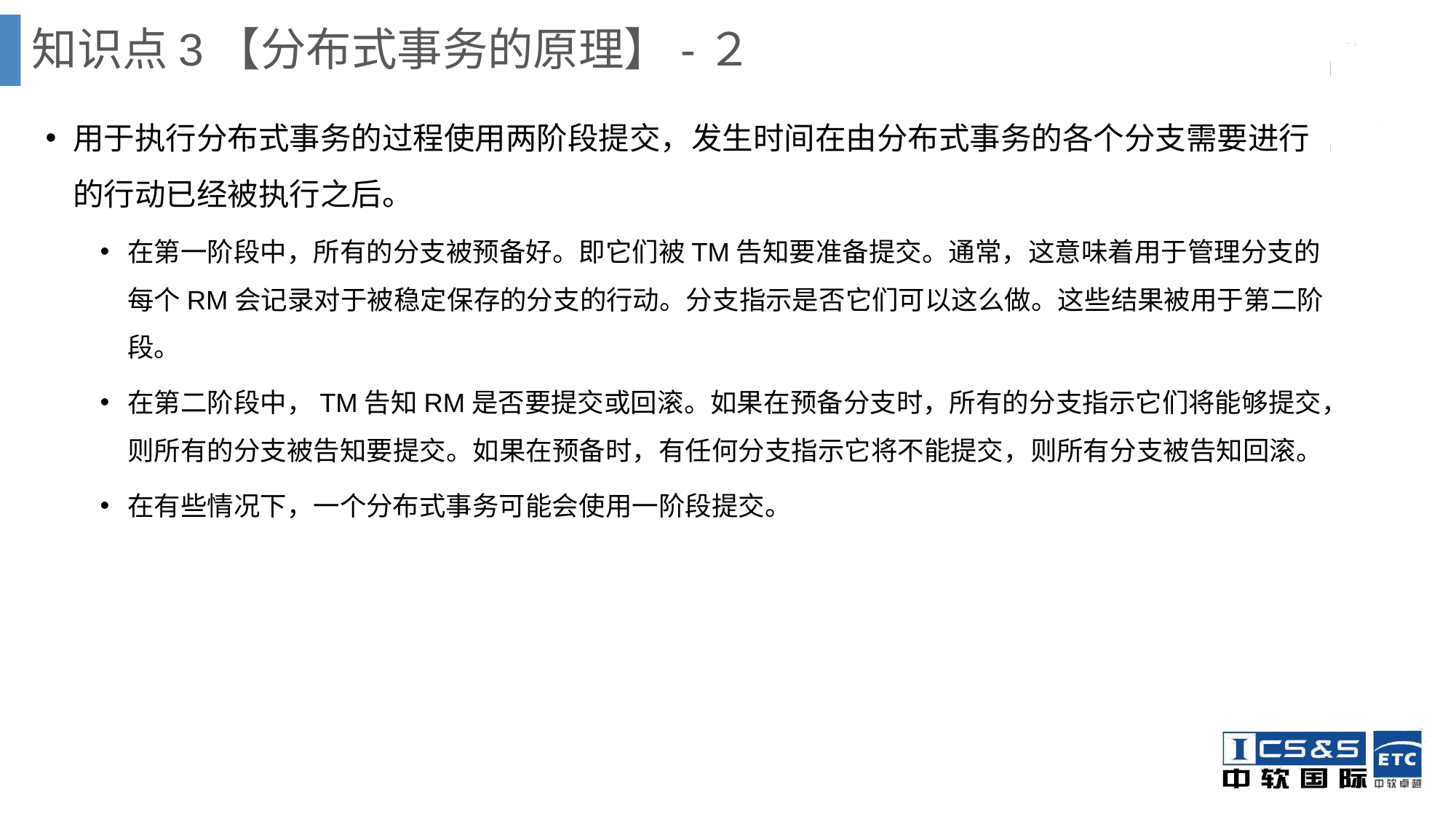

知识点3【分布式事务的原理】-２
用于执行分布式事务的过程使用两阶段提交，发生时间在由分布式事务的各个分支需要进行的行动已经被执行之后。
在第一阶段中，所有的分支被预备好。即它们被TM告知要准备提交。通常，这意味着用于管理分支的每个RM会记录对于被稳定保存的分支的行动。分支指示是否它们可以这么做。这些结果被用于第二阶段。
在第二阶段中，TM告知RM是否要提交或回滚。如果在预备分支时，所有的分支指示它们将能够提交，则所有的分支被告知要提交。如果在预备时，有任何分支指示它将不能提交，则所有分支被告知回滚。
在有些情况下，一个分布式事务可能会使用一阶段提交。